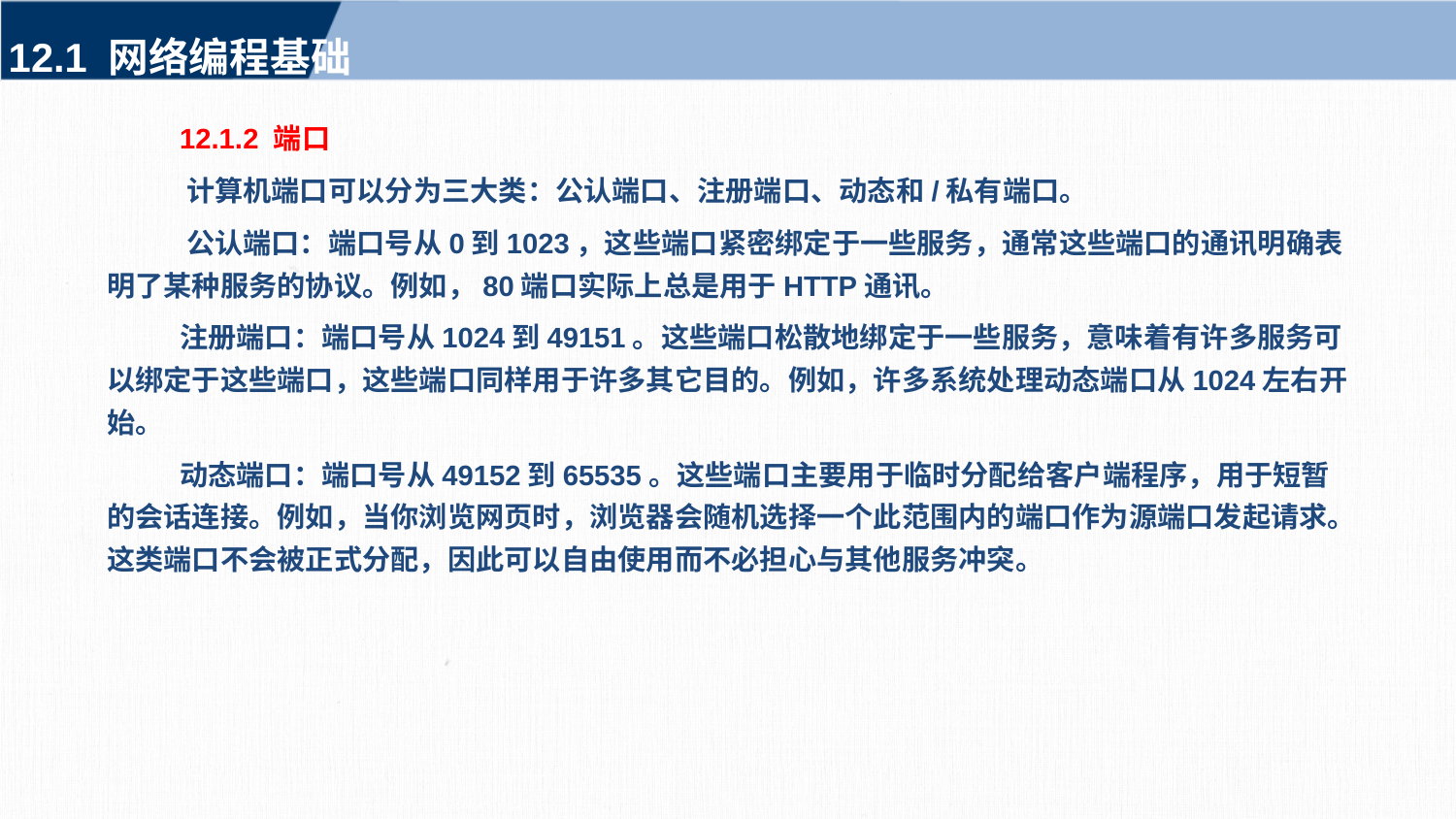

12.1 网络编程基础

12.1.2 端口
‌计算机端口可以分为三大类：公认端口、注册端口、动态和/私有端口。‌
‌公认端口：端口号从0到1023，这些端口紧密绑定于一些服务，通常这些端口的通讯明确表明了某种服务的协议。例如，80端口实际上总是用于HTTP通讯。
注册端口‌：端口号从1024到49151。这些端口松散地绑定于一些服务，意味着有许多服务可以绑定于这些端口，这些端口同样用于许多其它目的。例如，许多系统处理动态端口从1024左右开始。
动态端口‌：端口号从49152到65535。这些端口主要用于临时分配给客户端程序，用于短暂的会话连接。例如，当你浏览网页时，浏览器会随机选择一个此范围内的端口作为源端口发起请求。这类端口不会被正式分配，因此可以自由使用而不必担心与其他服务冲突。